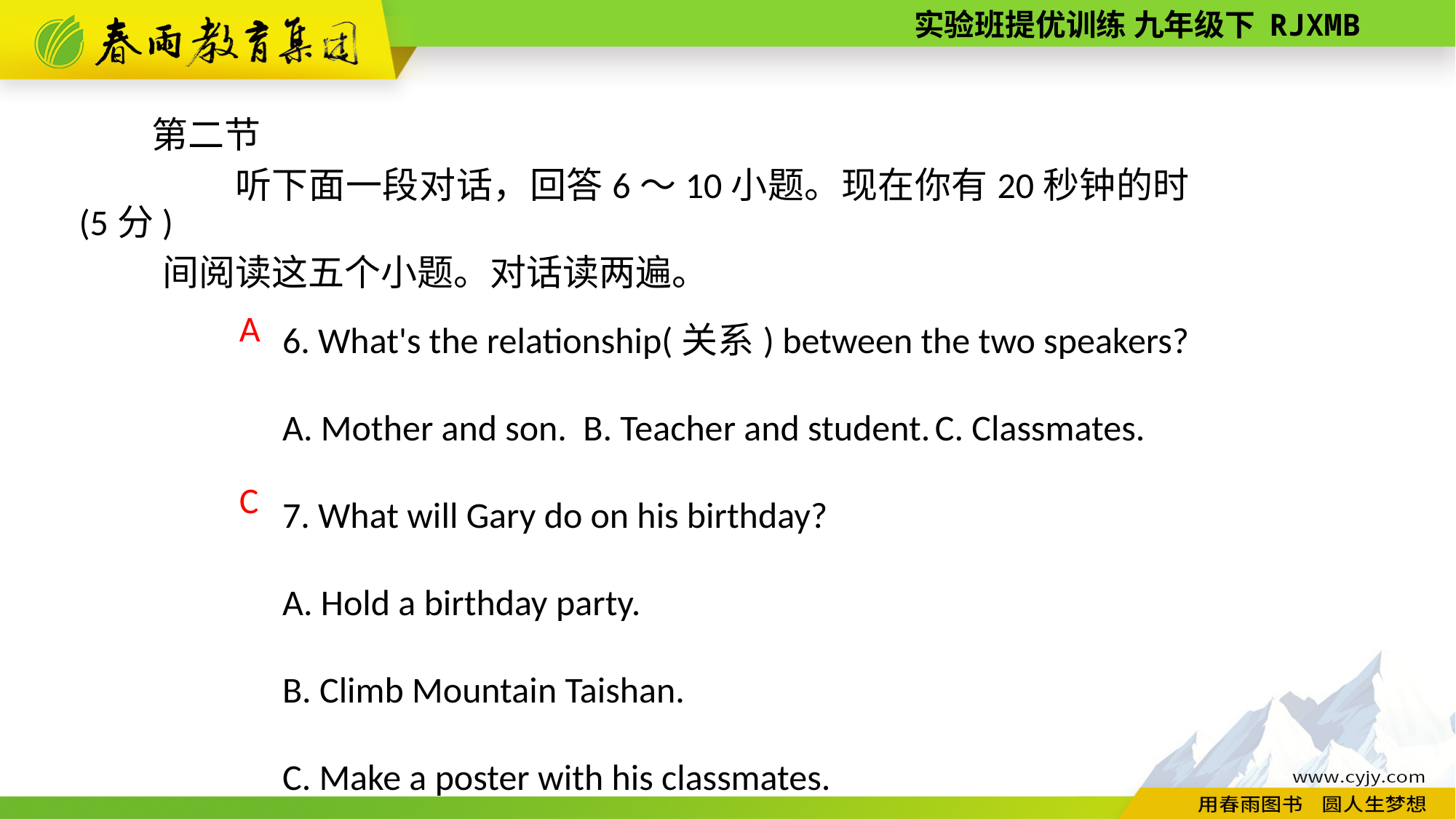

第二节(5分)
听下面一段对话，回答6～10小题。现在你有20秒钟的时间阅读这五个小题。对话读两遍。
6. What's the relationship(关系) between the two speakers?
A. Mother and son.  B. Teacher and student. C. Classmates.
7. What will Gary do on his birthday?
A. Hold a birthday party.
B. Climb Mountain Taishan.
C. Make a poster with his classmates.
A
C